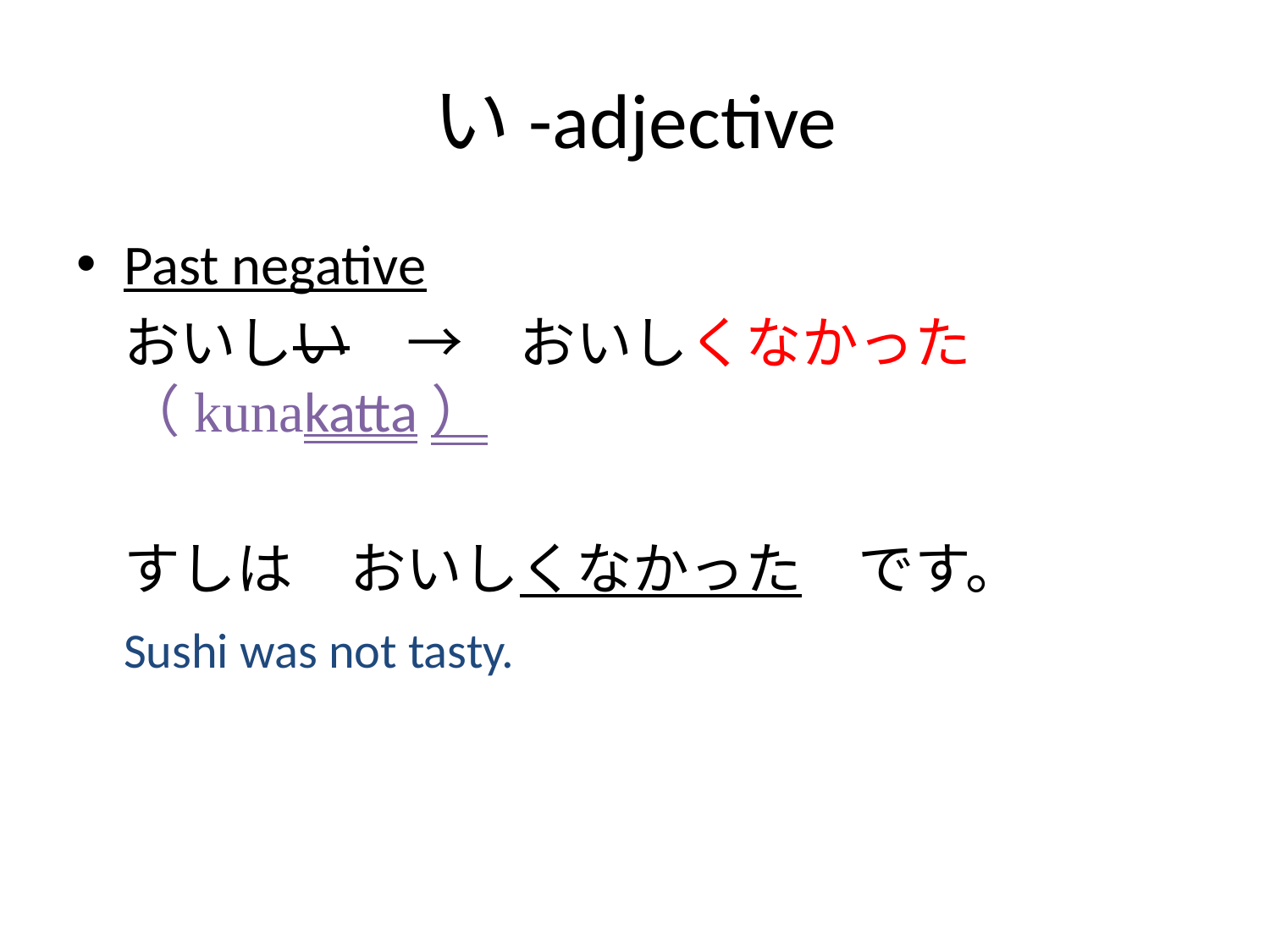

# い-adjective
Past negative
	おいしい　→　おいしくなかった　（kunakatta）

	すしは　おいしくなかった　です。
	Sushi was not tasty.